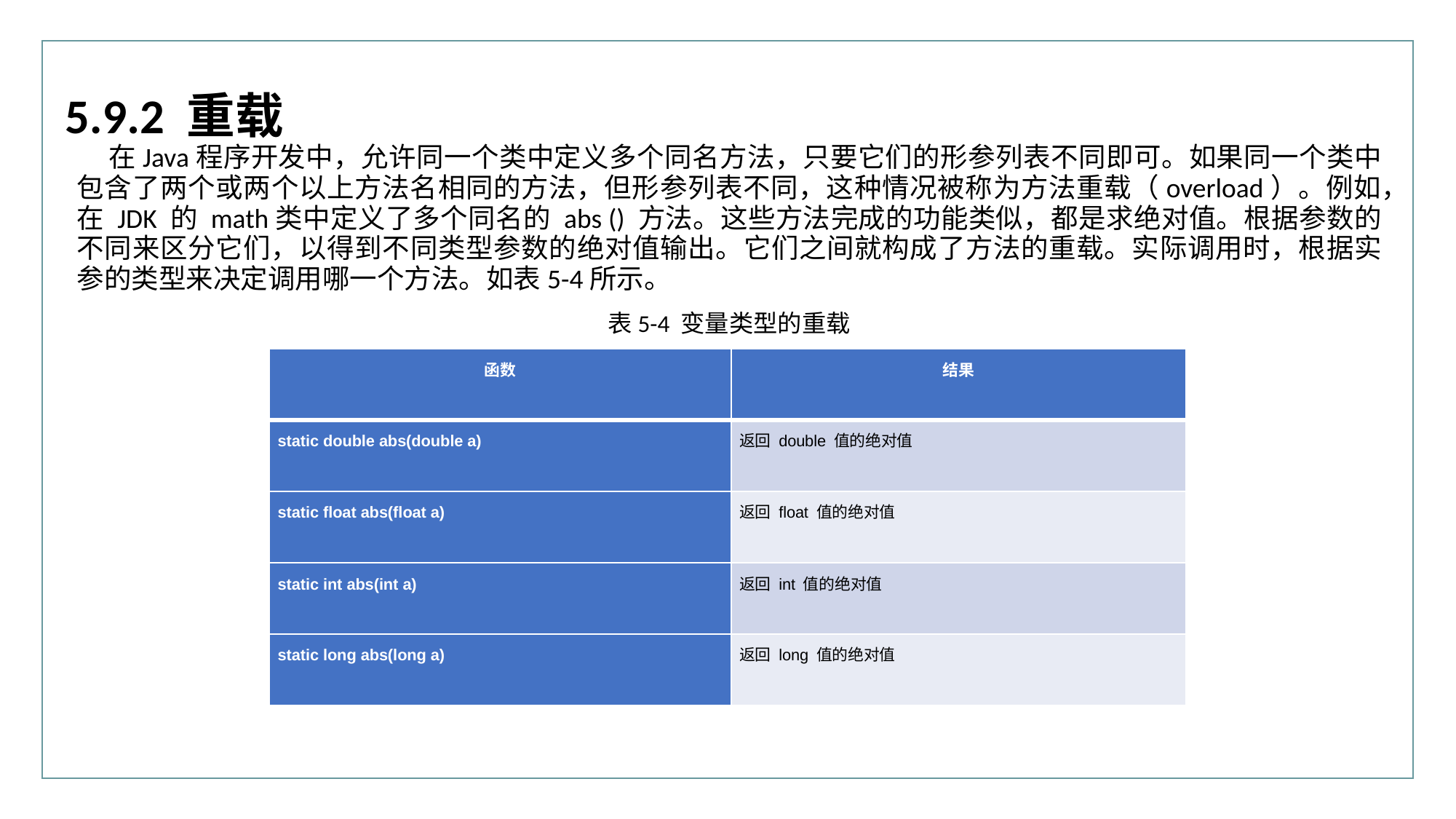

行业PPT模板http://www.XX.com/hangye/
5.9.2 重载

在Java程序开发中，允许同一个类中定义多个同名方法，只要它们的形参列表不同即可。如果同一个类中包含了两个或两个以上方法名相同的方法，但形参列表不同，这种情况被称为方法重载（overload）。例如，在 JDK 的 math类中定义了多个同名的 abs () 方法。这些方法完成的功能类似，都是求绝对值。根据参数的不同来区分它们，以得到不同类型参数的绝对值输出。它们之间就构成了方法的重载。实际调用时，根据实参的类型来决定调用哪一个方法。如表5-4所示。
表5-4 变量类型的重载
| 函数 | 结果 |
| --- | --- |
| static double abs(double a) | 返回 double 值的绝对值 |
| static float abs(float a) | 返回 float 值的绝对值 |
| static int abs(int a) | 返回 int 值的绝对值 |
| static long abs(long a) | 返回 long 值的绝对值 |